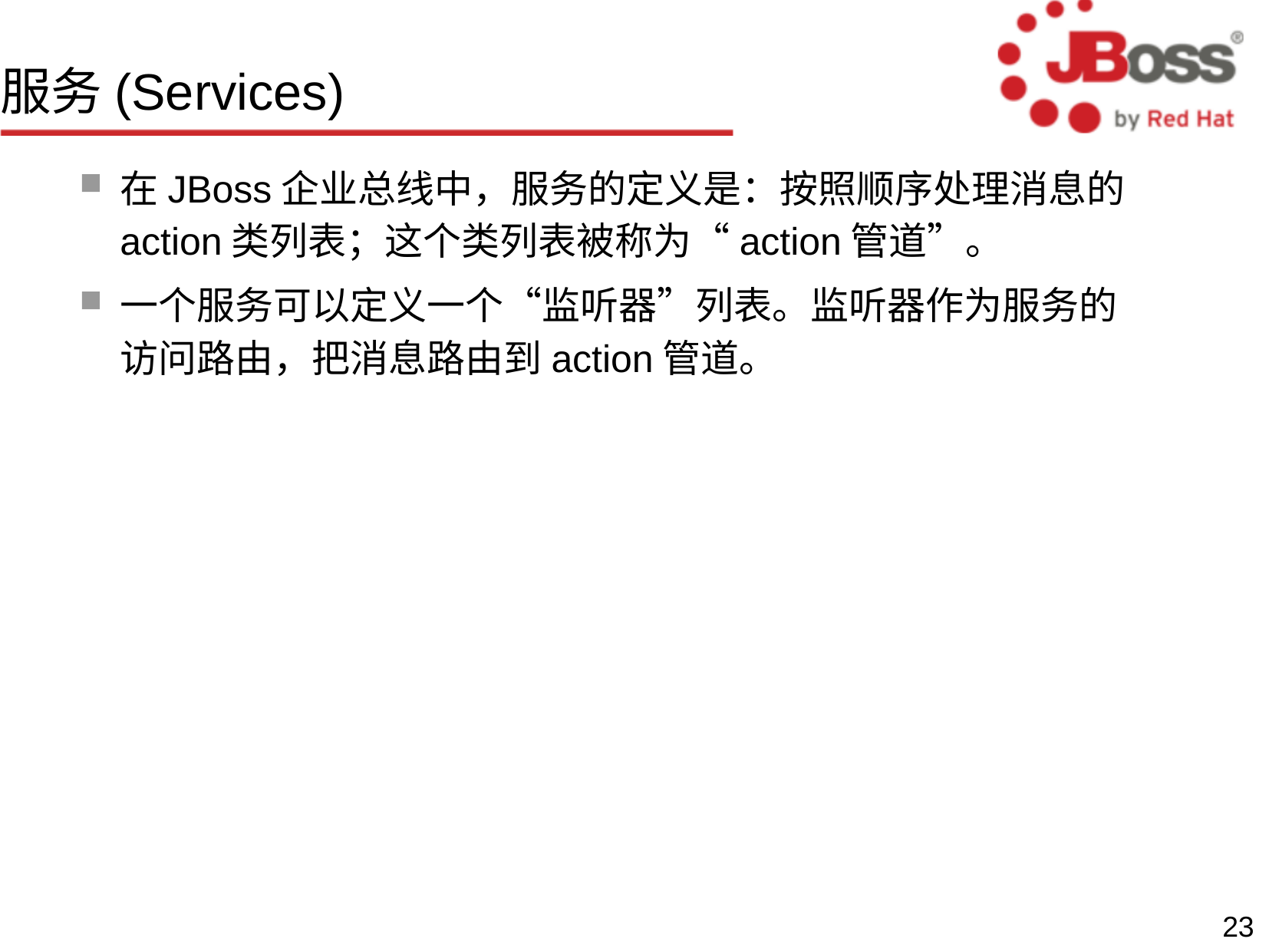

# 服务(Services)
在JBoss企业总线中，服务的定义是：按照顺序处理消息的action类列表；这个类列表被称为“action管道”。
一个服务可以定义一个“监听器”列表。监听器作为服务的访问路由，把消息路由到action管道。